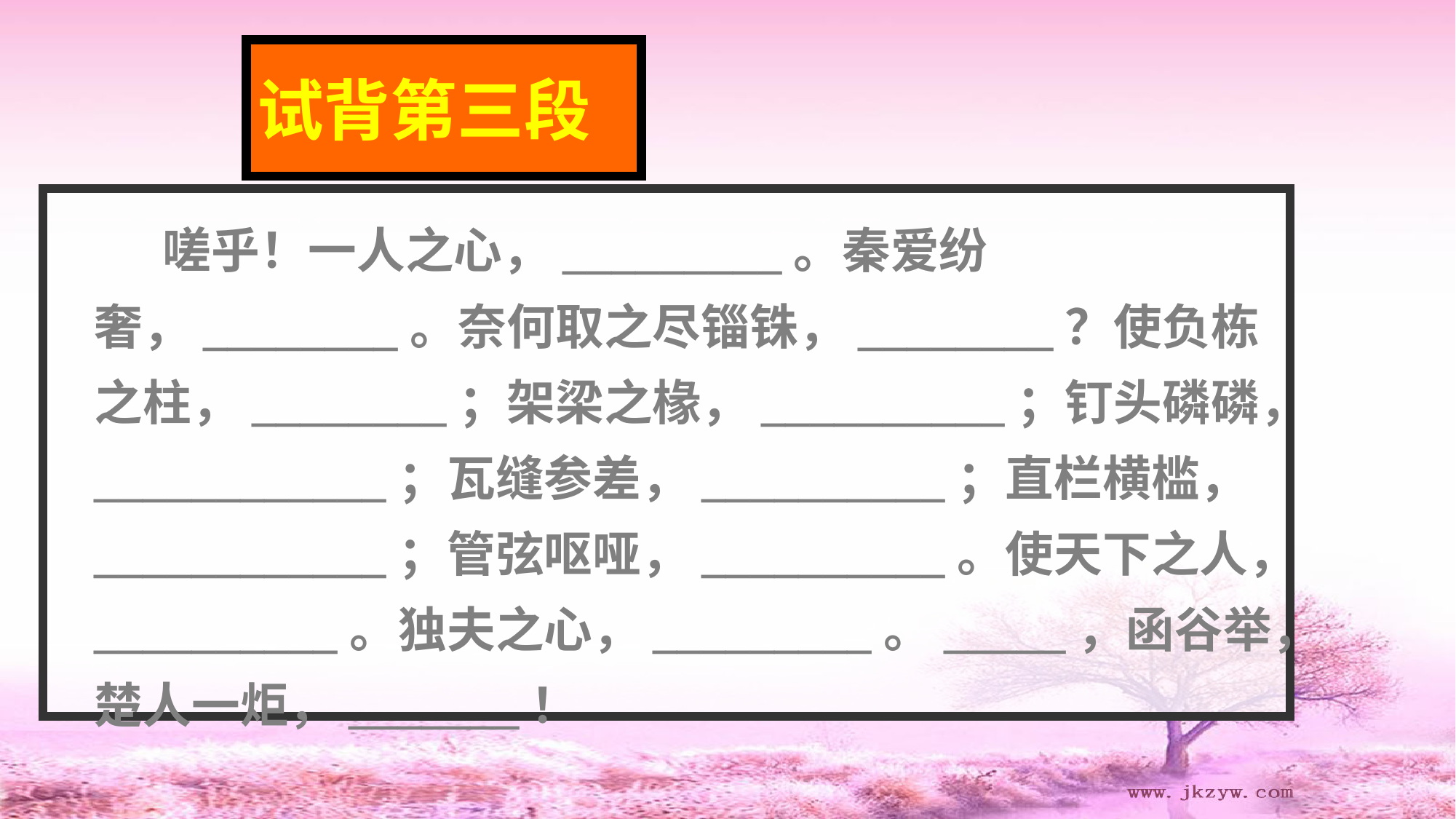

# 试背第三段
　　嗟乎！一人之心，_________。秦爱纷奢，________。奈何取之尽锱铢，________？使负栋之柱，________；架梁之椽，__________；钉头磷磷，____________；瓦缝参差，__________；直栏横槛，____________；管弦呕哑，__________。使天下之人，__________。独夫之心，_________。_____，函谷举，楚人一炬，_______！